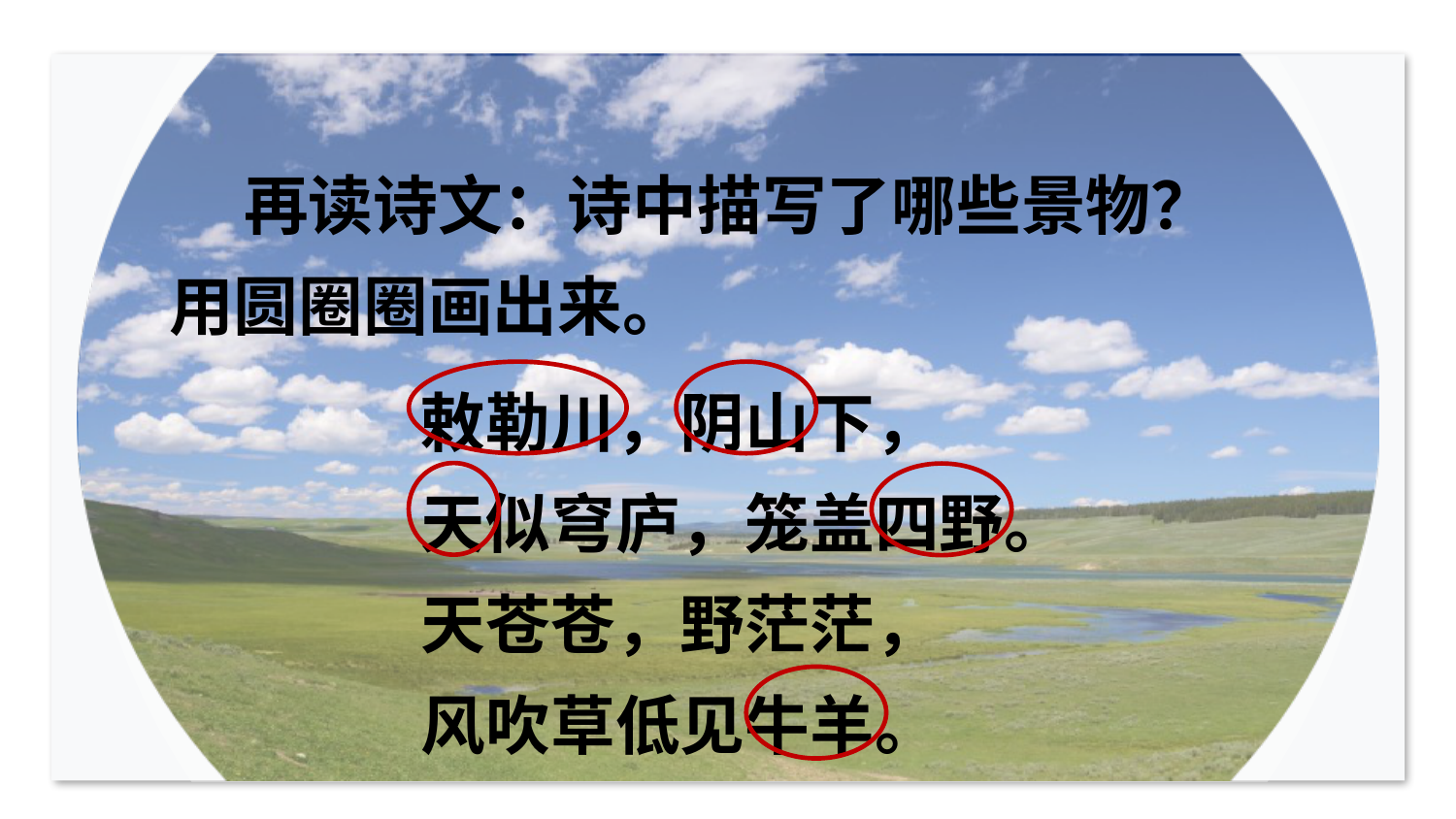

再读诗文：诗中描写了哪些景物？用圆圈圈画出来。
敕勒川，阴山下，
天似穹庐，笼盖四野。
天苍苍，野茫茫，
风吹草低见牛羊。